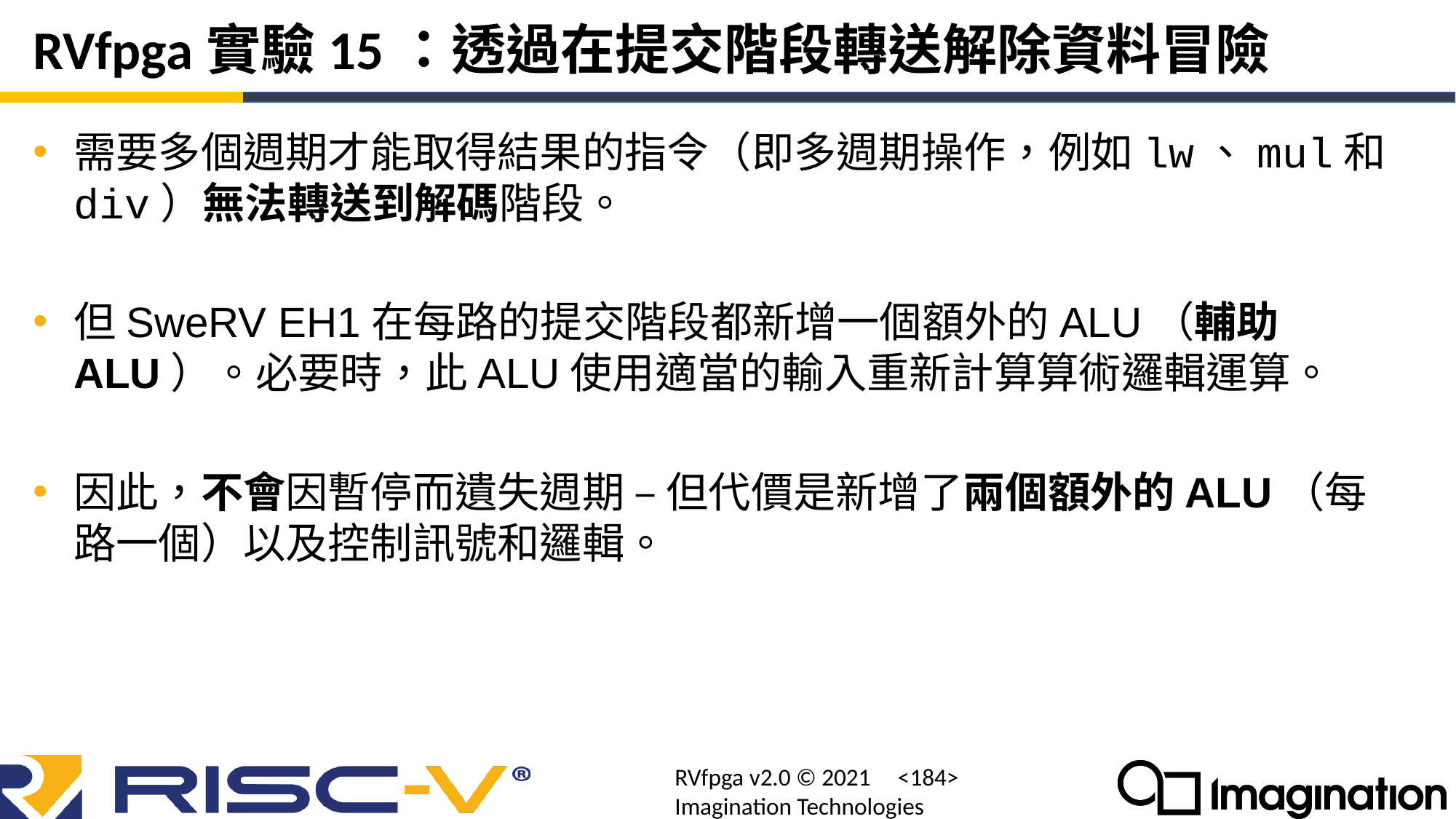

# RVfpga實驗15：透過在提交階段轉送解除資料冒險
需要多個週期才能取得結果的指令（即多週期操作，例如lw、mul和div）無法轉送到解碼階段。

但SweRV EH1在每路的提交階段都新增一個額外的ALU（輔助ALU）。必要時，此ALU使用適當的輸入重新計算算術邏輯運算。

因此，不會因暫停而遺失週期 – 但代價是新增了兩個額外的ALU（每路一個）以及控制訊號和邏輯。